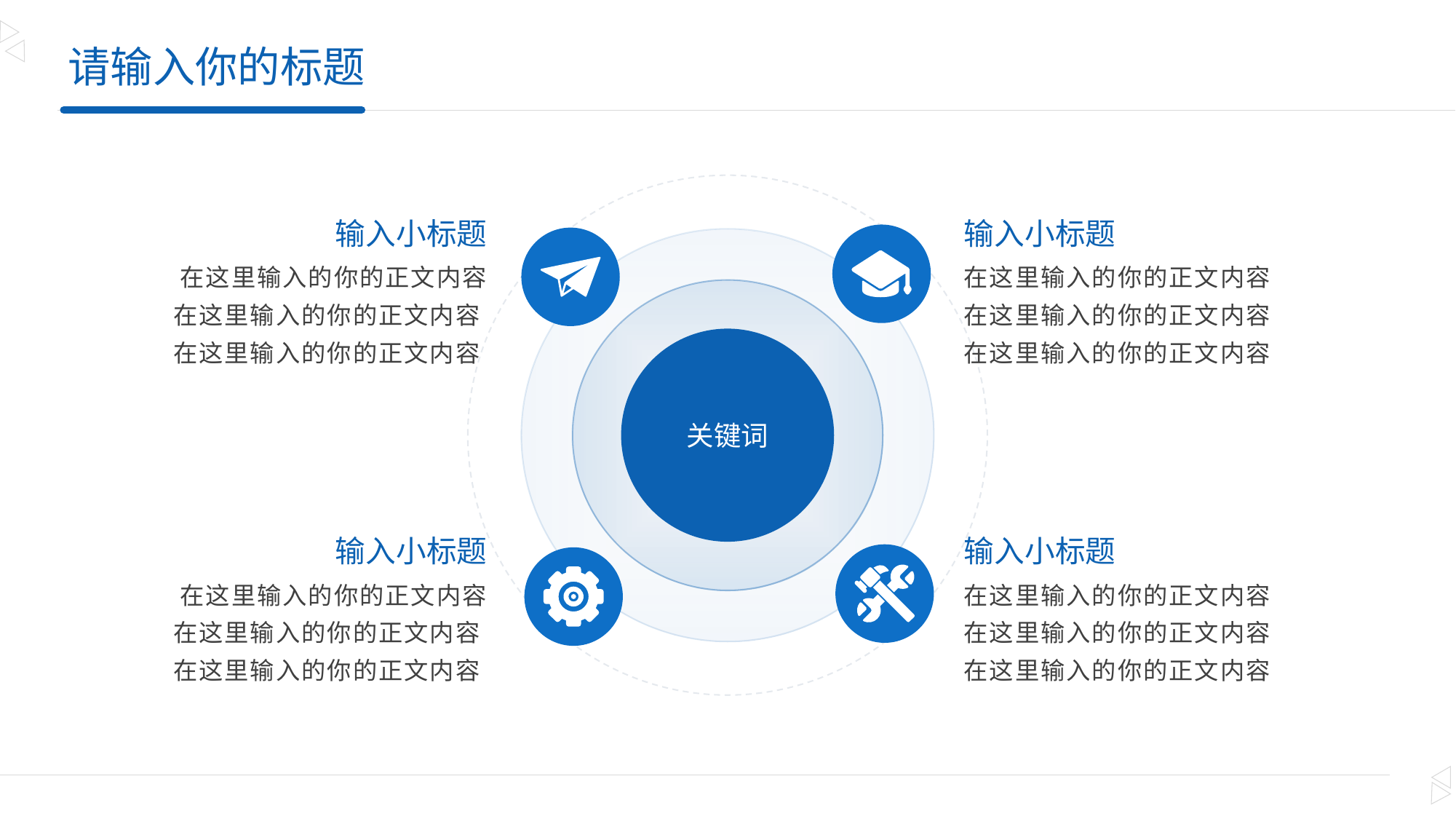

# 请输入你的标题

输入小标题
输入小标题

关键词
在这里输入的你的正文内容
在这里输入的你的正文内容
在这里输入的你的正文内容

在这里输入的你的正文内容
在这里输入的你的正文内容
在这里输入的你的正文内容

输入小标题
输入小标题

在这里输入的你的正文内容
在这里输入的你的正文内容
在这里输入的你的正文内容

在这里输入的你的正文内容
在这里输入的你的正文内容
在这里输入的你的正文内容